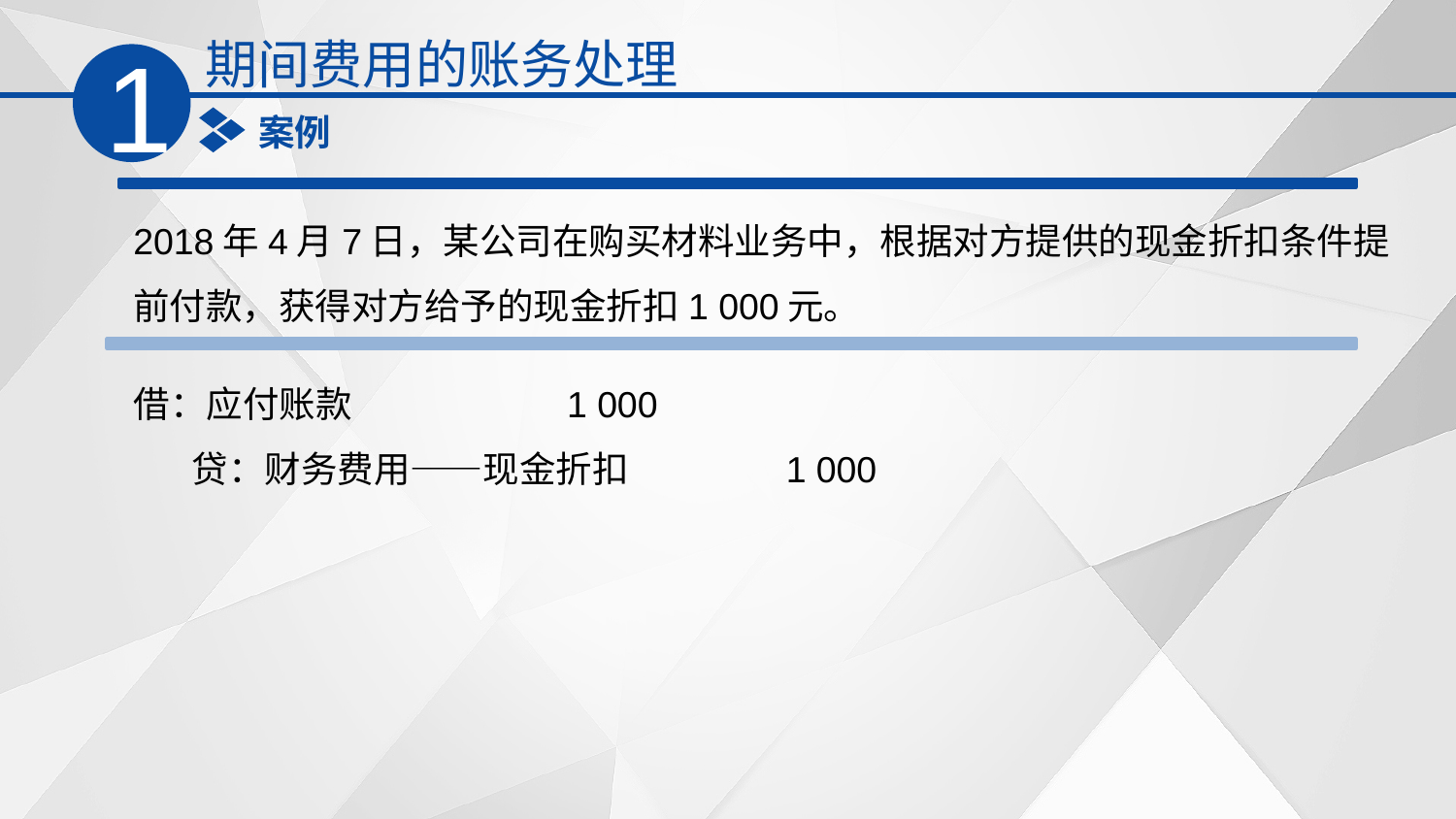

期间费用的账务处理
1

案例

2018年4月7日，某公司在购买材料业务中，根据对方提供的现金折扣条件提前付款，获得对方给予的现金折扣1 000元。

借：应付账款                         1 000
      贷：财务费用——现金折扣                  1 000